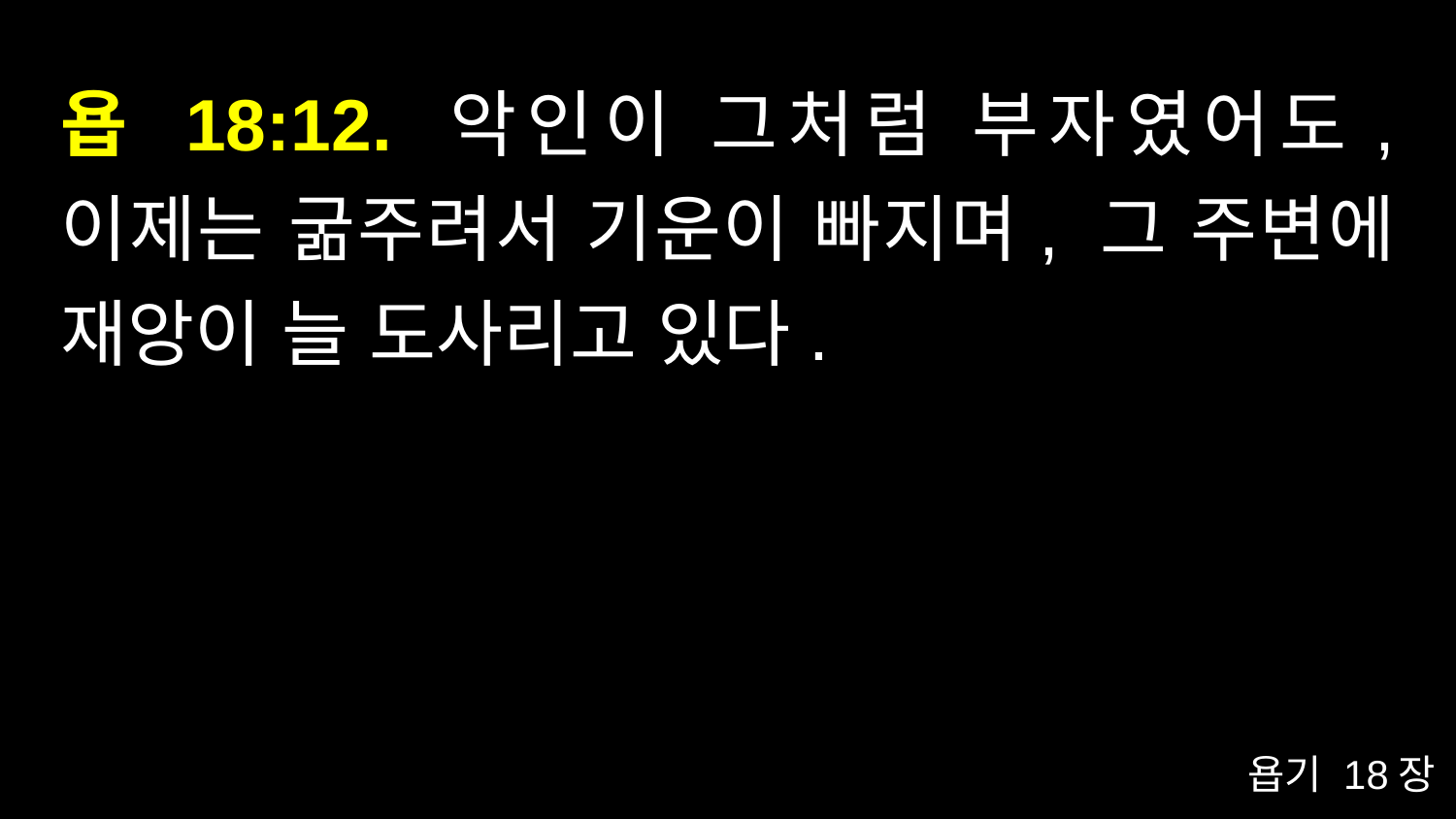

# 욥 18:12. 악인이 그처럼 부자였어도, 이제는 굶주려서 기운이 빠지며, 그 주변에 재앙이 늘 도사리고 있다.
욥기 18장